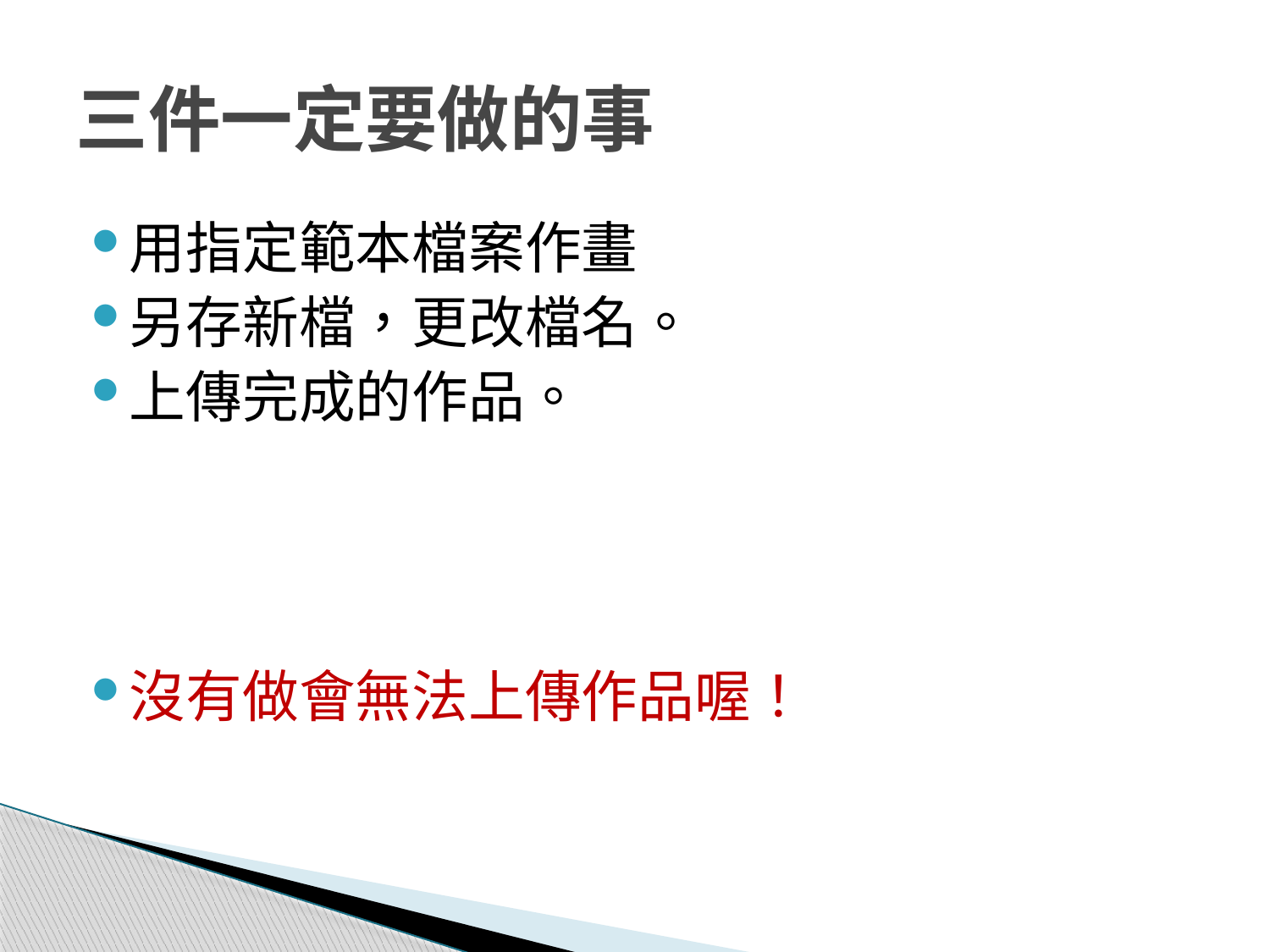

# 三件一定要做的事
用指定範本檔案作畫
另存新檔，更改檔名。
上傳完成的作品。

沒有做會無法上傳作品喔！